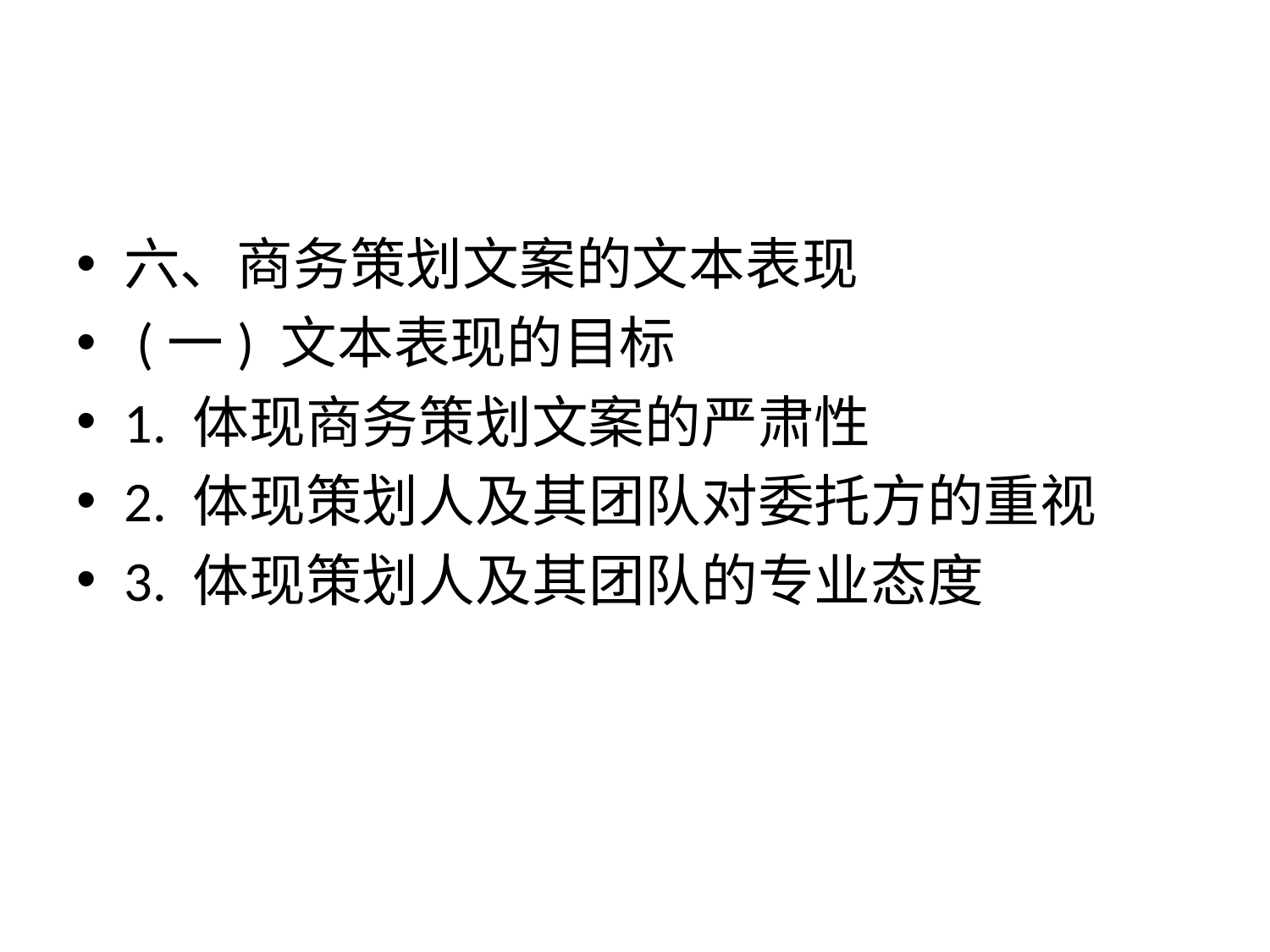

#
六、商务策划文案的文本表现
 (一) 文本表现的目标
1. 体现商务策划文案的严肃性
2. 体现策划人及其团队对委托方的重视
3. 体现策划人及其团队的专业态度